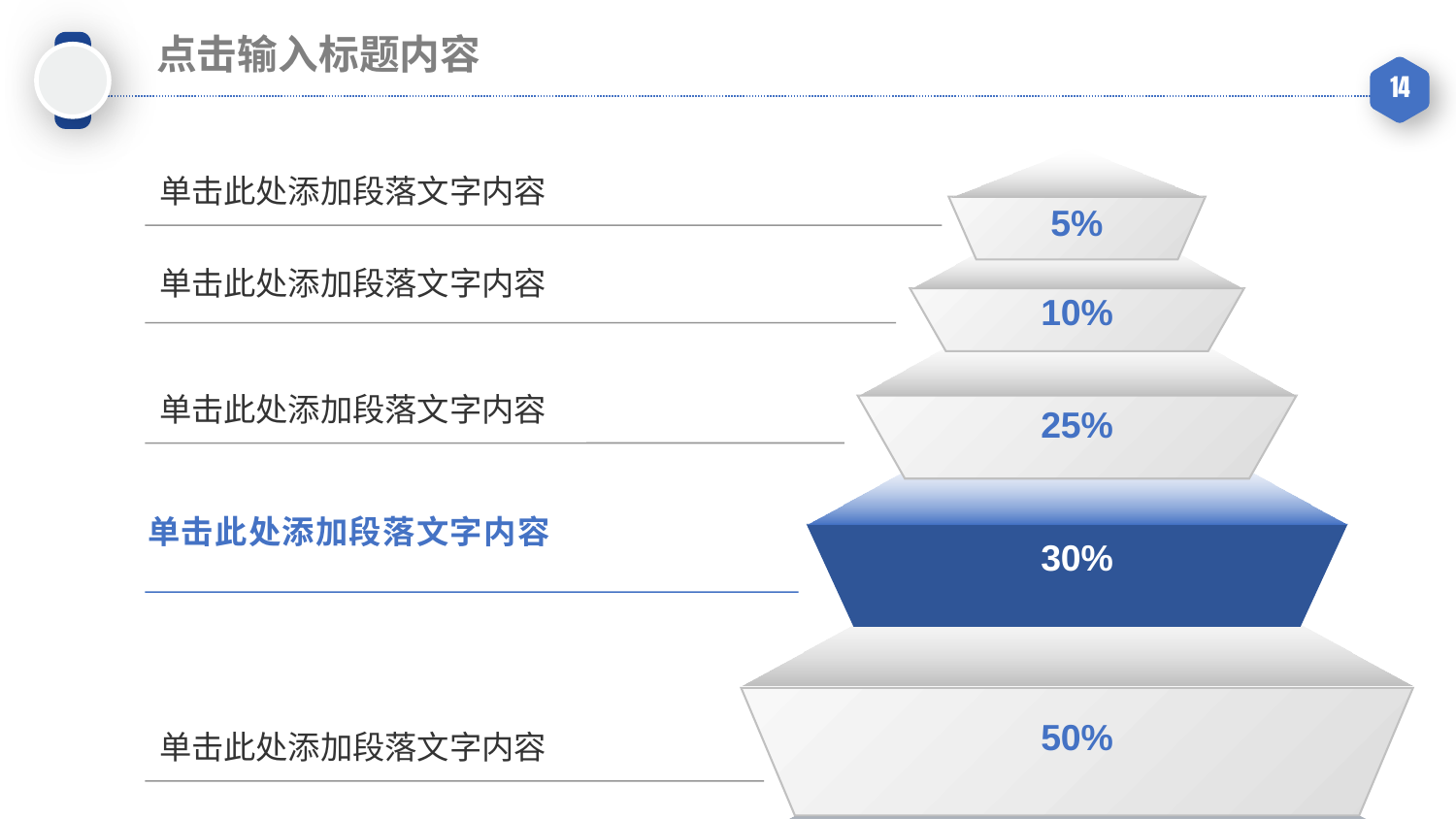

点击输入标题内容

5%

10%

25%

30%

50%

单击此处添加段落文字内容

单击此处添加段落文字内容

单击此处添加段落文字内容

单击此处添加段落文字内容

单击此处添加段落文字内容